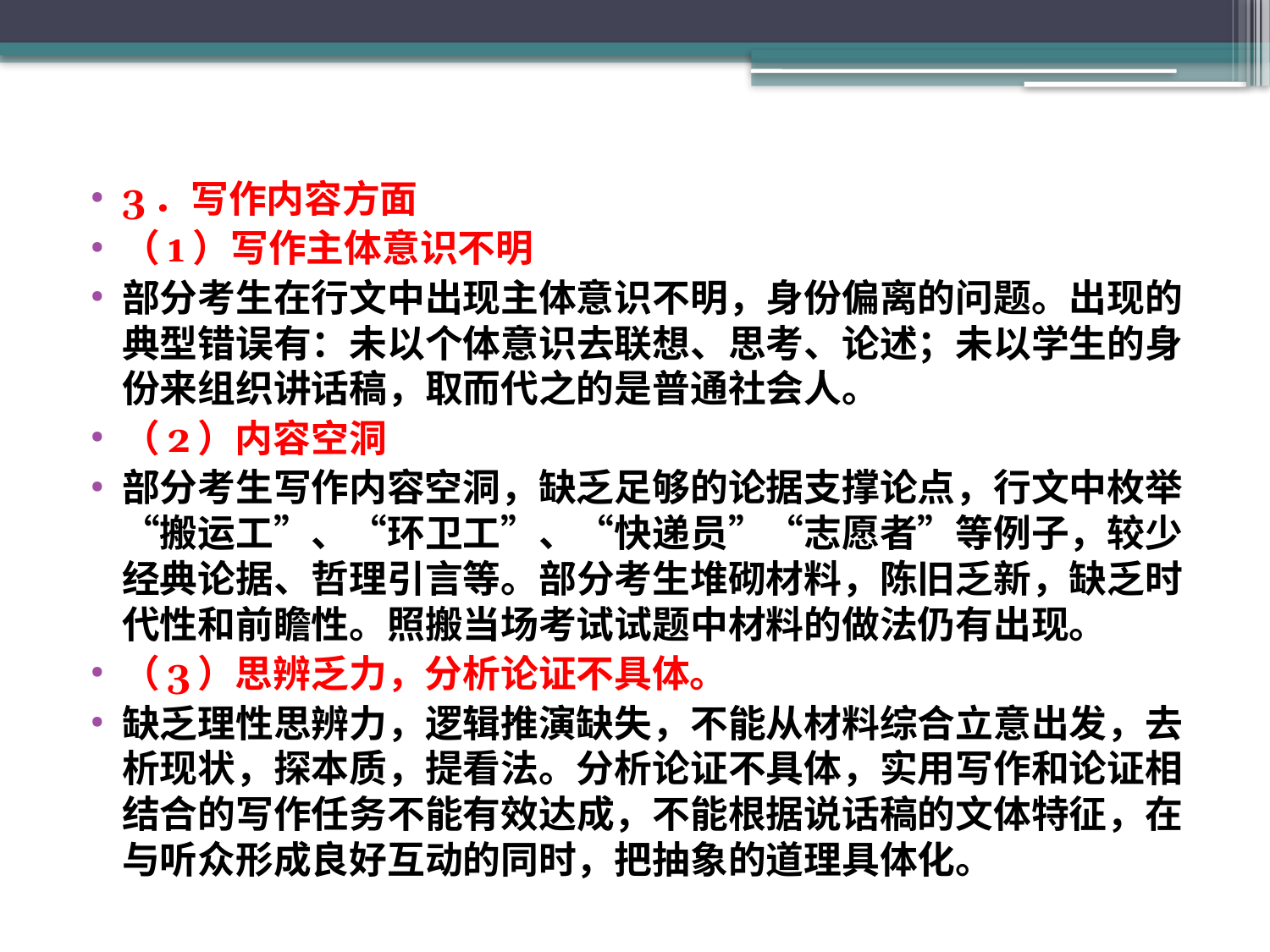

#
3．写作内容方面
（1）写作主体意识不明
部分考生在行文中出现主体意识不明，身份偏离的问题。出现的典型错误有：未以个体意识去联想、思考、论述；未以学生的身份来组织讲话稿，取而代之的是普通社会人。
（2）内容空洞
部分考生写作内容空洞，缺乏足够的论据支撑论点，行文中枚举“搬运工”、“环卫工”、“快递员”“志愿者”等例子，较少经典论据、哲理引言等。部分考生堆砌材料，陈旧乏新，缺乏时代性和前瞻性。照搬当场考试试题中材料的做法仍有出现。
（3）思辨乏力，分析论证不具体。
缺乏理性思辨力，逻辑推演缺失，不能从材料综合立意出发，去析现状，探本质，提看法。分析论证不具体，实用写作和论证相结合的写作任务不能有效达成，不能根据说话稿的文体特征，在与听众形成良好互动的同时，把抽象的道理具体化。